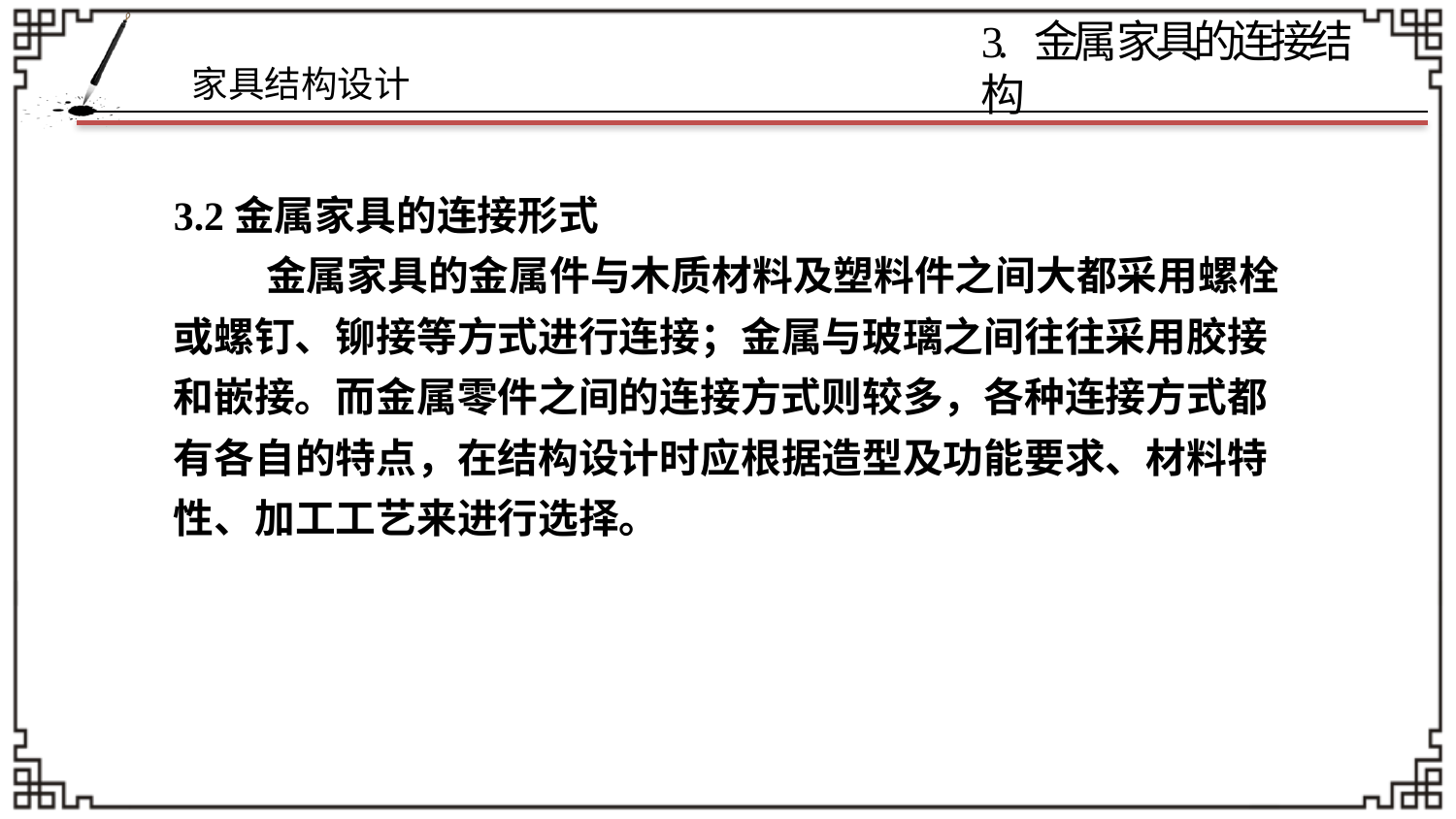

3.   金属家具的连接结构
3.2金属家具的连接形式
         金属家具的金属件与木质材料及塑料件之间大都采用螺栓或螺钉、铆接等方式进行连接；金属与玻璃之间往往采用胶接和嵌接。而金属零件之间的连接方式则较多，各种连接方式都有各自的特点，在结构设计时应根据造型及功能要求、材料特性、加工工艺来进行选择。